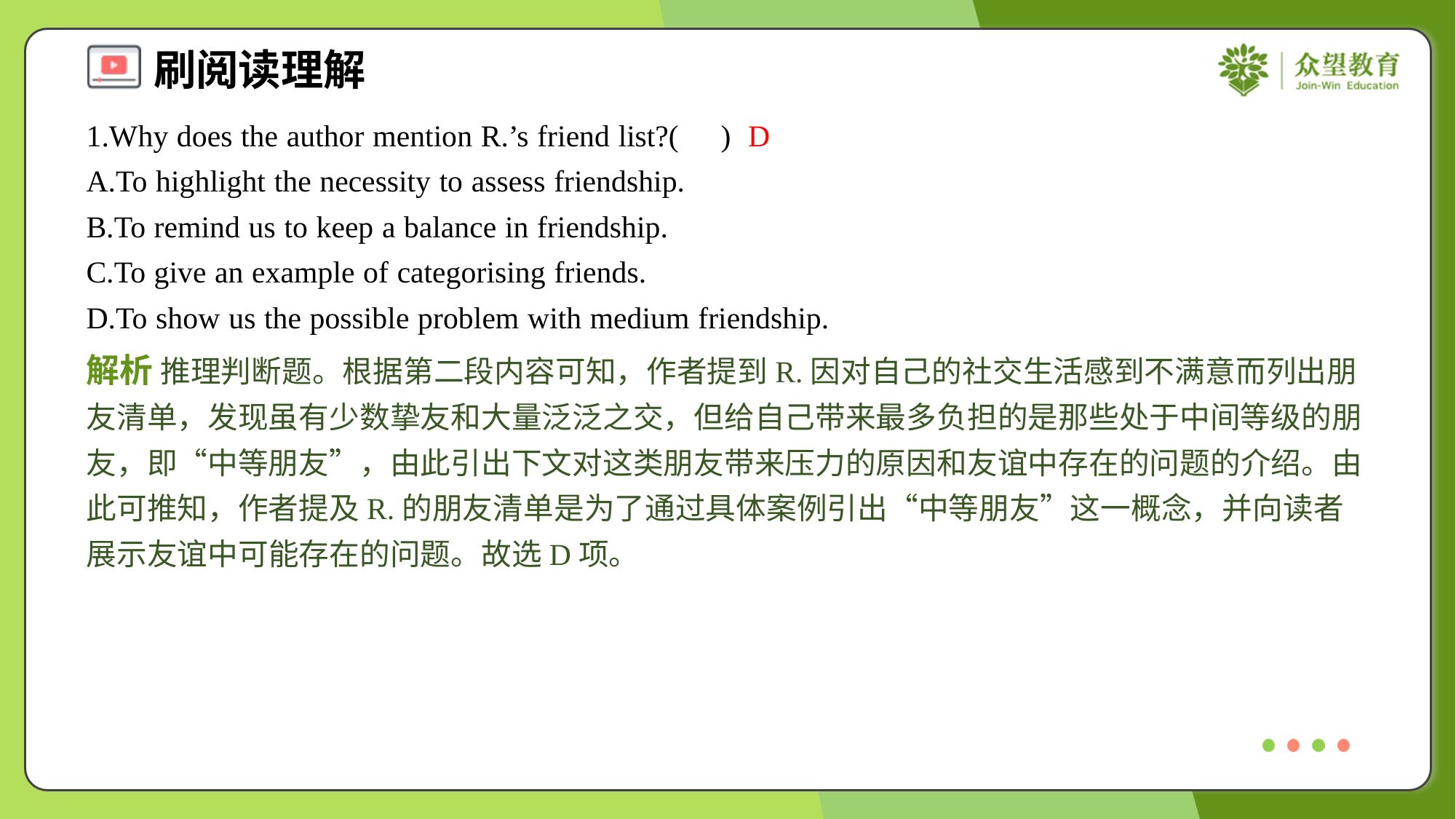

1.Why does the author mention R.’s friend list?(     )
D
A.To highlight the necessity to assess friendship.
B.To remind us to keep a balance in friendship.
C.To give an example of categorising friends.
D.To show us the possible problem with medium friendship.
解析 推理判断题。根据第二段内容可知，作者提到R.因对自己的社交生活感到不满意而列出朋友清单，发现虽有少数挚友和大量泛泛之交，但给自己带来最多负担的是那些处于中间等级的朋友，即“中等朋友”，由此引出下文对这类朋友带来压力的原因和友谊中存在的问题的介绍。由此可推知，作者提及R.的朋友清单是为了通过具体案例引出“中等朋友”这一概念，并向读者展示友谊中可能存在的问题。故选D项。